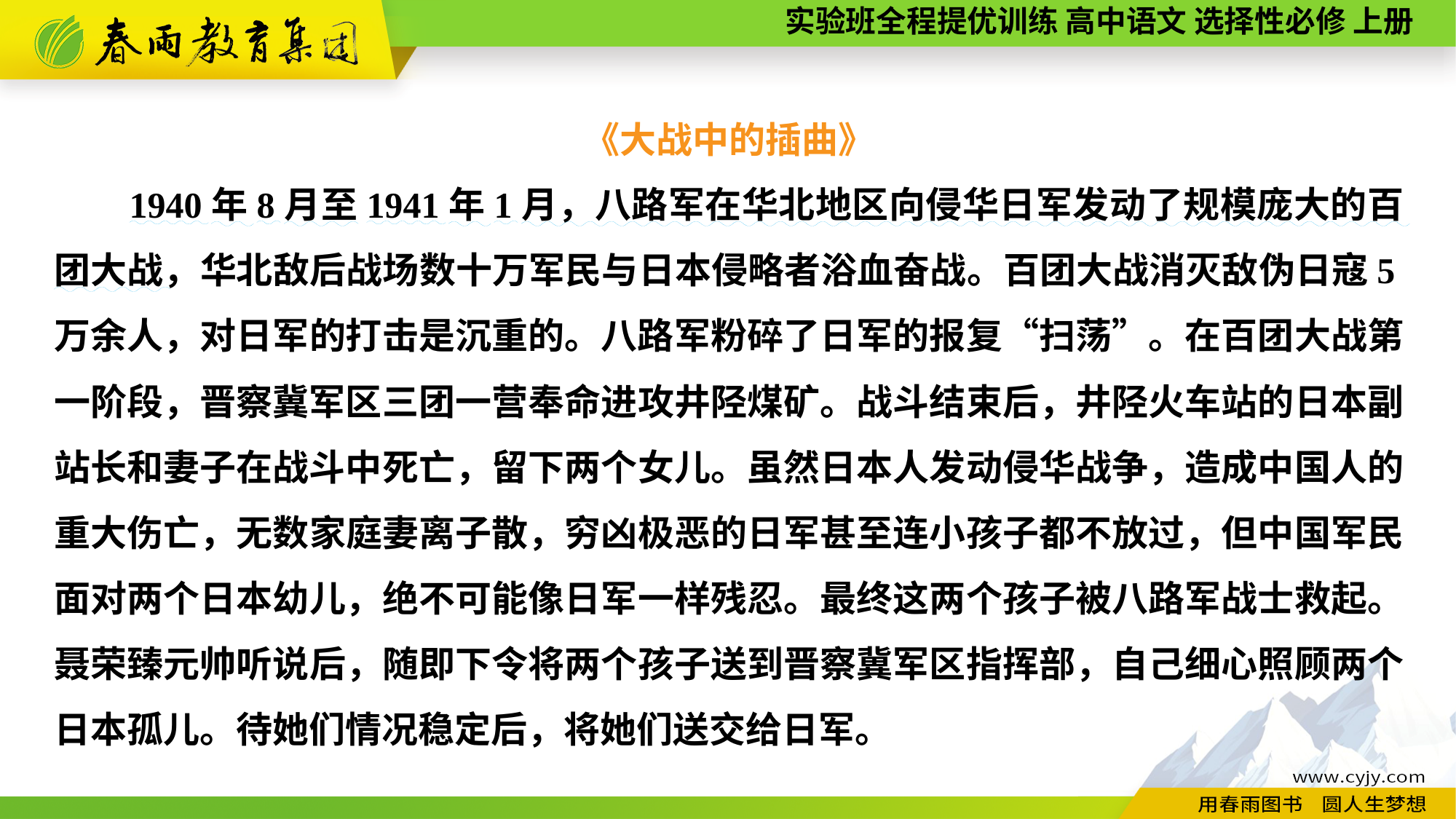

《大战中的插曲》
1940年8月至1941年1月，八路军在华北地区向侵华日军发动了规模庞大的百团大战，华北敌后战场数十万军民与日本侵略者浴血奋战。百团大战消灭敌伪日寇5万余人，对日军的打击是沉重的。八路军粉碎了日军的报复“扫荡”。在百团大战第一阶段，晋察冀军区三团一营奉命进攻井陉煤矿。战斗结束后，井陉火车站的日本副站长和妻子在战斗中死亡，留下两个女儿。虽然日本人发动侵华战争，造成中国人的重大伤亡，无数家庭妻离子散，穷凶极恶的日军甚至连小孩子都不放过，但中国军民面对两个日本幼儿，绝不可能像日军一样残忍。最终这两个孩子被八路军战士救起。聂荣臻元帅听说后，随即下令将两个孩子送到晋察冀军区指挥部，自己细心照顾两个日本孤儿。待她们情况稳定后，将她们送交给日军。